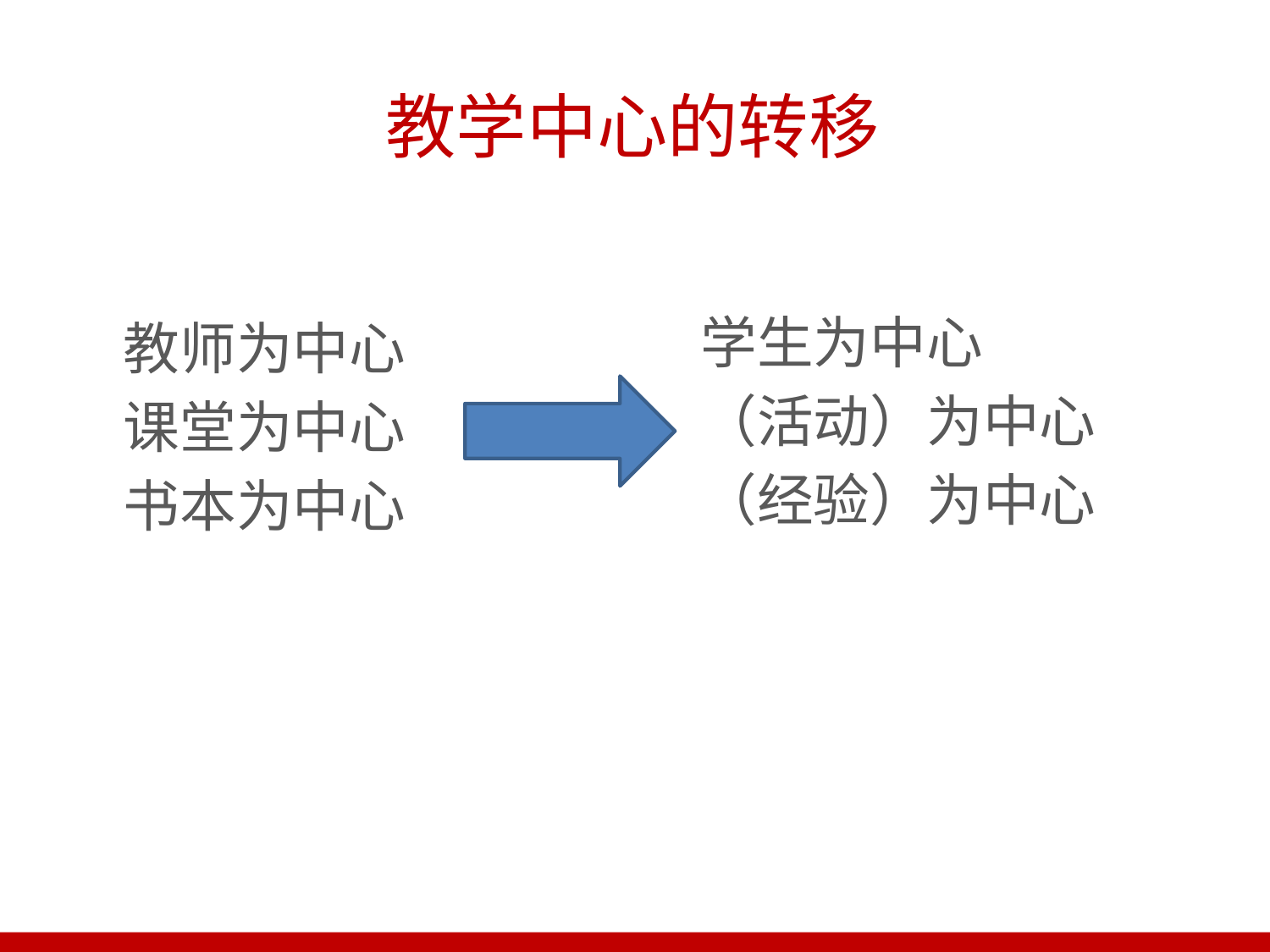

# 教学中心的转移

教师为中心
课堂为中心
书本为中心

学生为中心
（活动）为中心
（经验）为中心